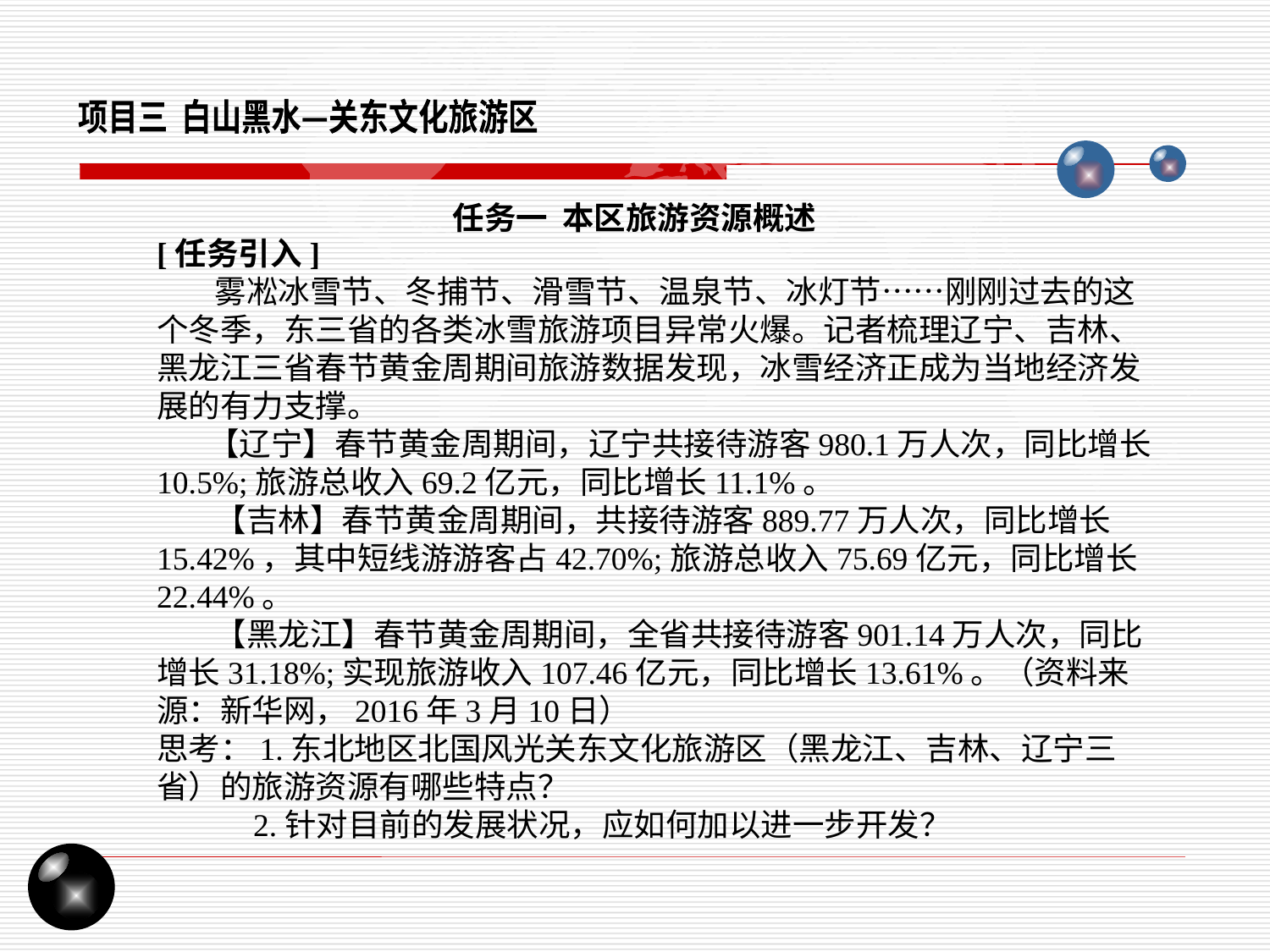

项目三  白山黑水—关东文化旅游区
任务一  本区旅游资源概述
[任务引入]
       雾凇冰雪节、冬捕节、滑雪节、温泉节、冰灯节……刚刚过去的这个冬季，东三省的各类冰雪旅游项目异常火爆。记者梳理辽宁、吉林、黑龙江三省春节黄金周期间旅游数据发现，冰雪经济正成为当地经济发展的有力支撑。
      【辽宁】春节黄金周期间，辽宁共接待游客980.1万人次，同比增长10.5%;旅游总收入69.2亿元，同比增长11.1%。
       【吉林】春节黄金周期间，共接待游客889.77万人次，同比增长15.42%，其中短线游游客占42.70%;旅游总收入75.69亿元，同比增长22.44%。
       【黑龙江】春节黄金周期间，全省共接待游客901.14万人次，同比增长31.18%;实现旅游收入107.46亿元，同比增长13.61%。（资料来源：新华网，2016年3月10日）
思考：1.东北地区北国风光关东文化旅游区（黑龙江、吉林、辽宁三省）的旅游资源有哪些特点？
            2.针对目前的发展状况，应如何加以进一步开发？